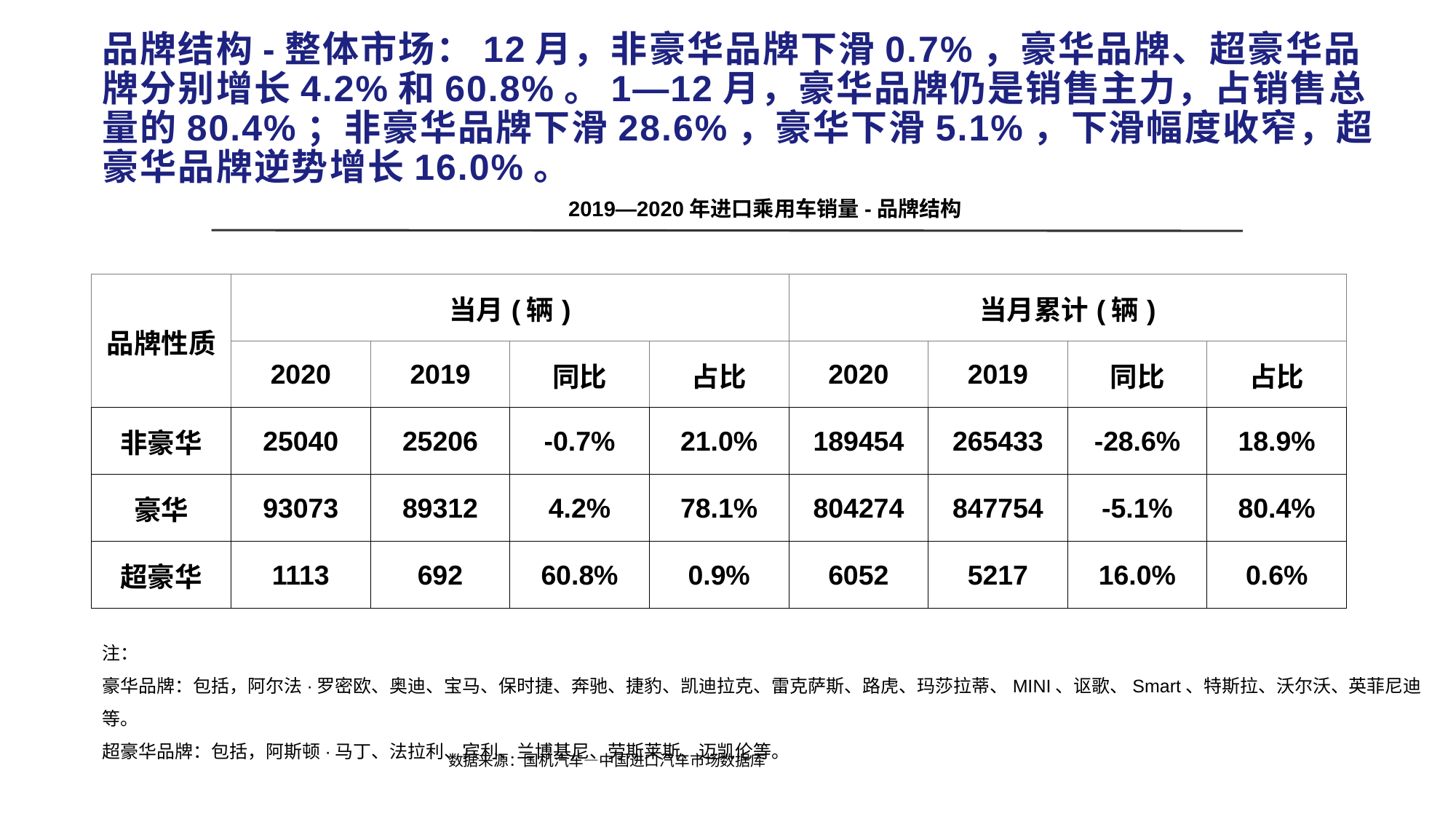

# 品牌结构-整体市场：12月，非豪华品牌下滑0.7%，豪华品牌、超豪华品牌分别增长4.2%和60.8%。1—12月，豪华品牌仍是销售主力，占销售总量的80.4%；非豪华品牌下滑28.6%，豪华下滑5.1%，下滑幅度收窄，超豪华品牌逆势增长16.0%。
2019—2020年进口乘用车销量-品牌结构

| 品牌性质 | 当月(辆) |  |  |  | 当月累计(辆) |  |  |  |
| --- | --- | --- | --- | --- | --- | --- | --- | --- |
|  | 2020 | 2019 | 同比 | 占比 | 2020 | 2019 | 同比 | 占比 |
| 非豪华 | 25040 | 25206 | -0.7% | 21.0% | 189454 | 265433 | -28.6% | 18.9% |
| 豪华 | 93073 | 89312 | 4.2% | 78.1% | 804274 | 847754 | -5.1% | 80.4% |
| 超豪华 | 1113 | 692 | 60.8% | 0.9% | 6052 | 5217 | 16.0% | 0.6% |
注：
豪华品牌：包括，阿尔法·罗密欧、奥迪、宝马、保时捷、奔驰、捷豹、凯迪拉克、雷克萨斯、路虎、玛莎拉蒂、MINI、讴歌、Smart、特斯拉、沃尔沃、英菲尼迪等。
超豪华品牌：包括，阿斯顿·马丁、法拉利、宾利、兰博基尼、劳斯莱斯、迈凯伦等。
数据来源：国机汽车—中国进口汽车市场数据库